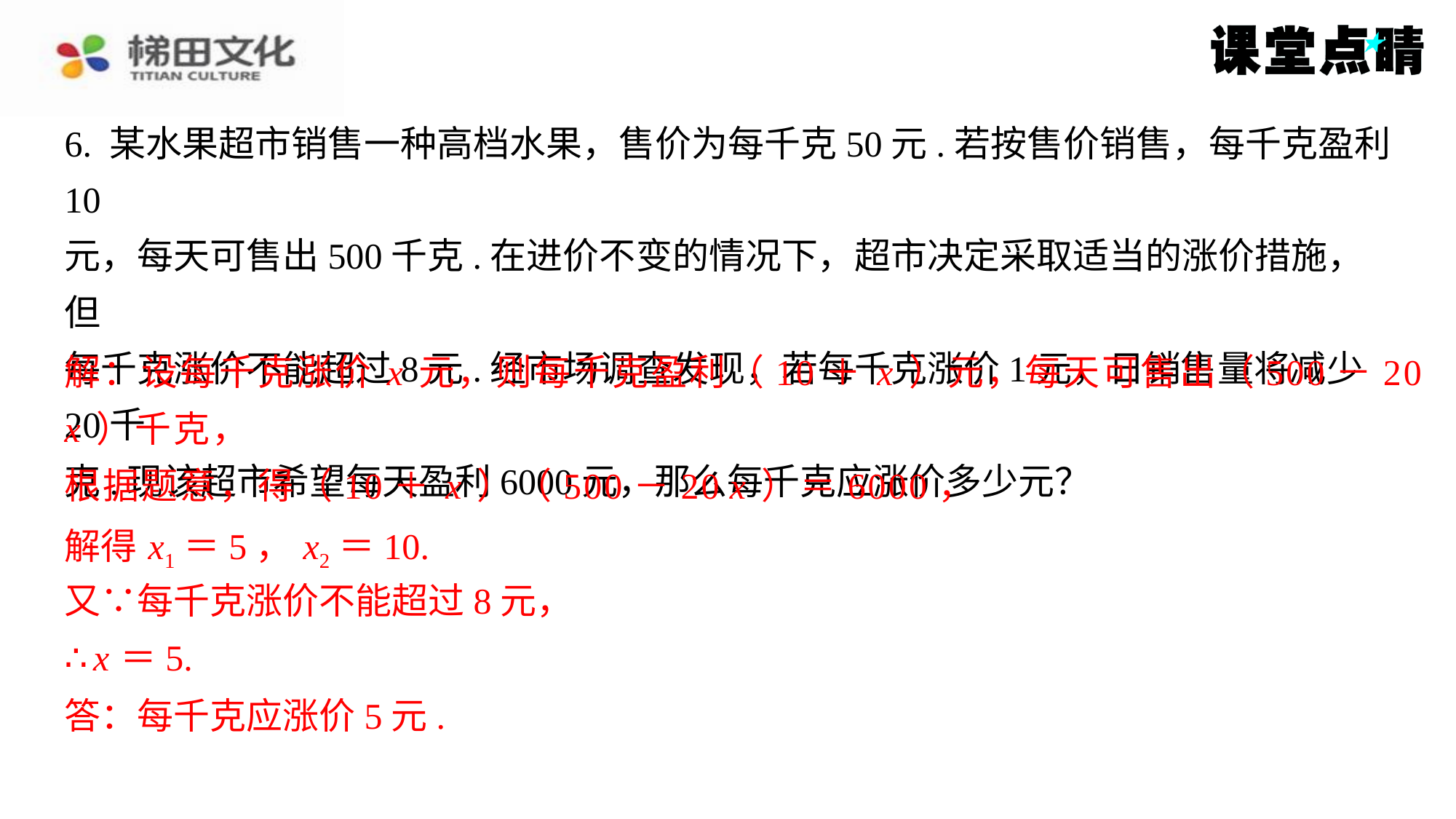

6. 某水果超市销售一种高档水果，售价为每千克50元.若按售价销售，每千克盈利10
元，每天可售出500千克.在进价不变的情况下，超市决定采取适当的涨价措施，但
每千克涨价不能超过8元.经市场调查发现，若每千克涨价1元，日销售量将减少20千
克.现该超市希望每天盈利6000元，那么每千克应涨价多少元？
解：设每千克涨价 x 元，则每千克盈利（10＋ x ）元，每天可售出（500－20
解：设每千克涨价 x 元，则每千克盈利（10＋ x ）元，每天可售出（500－20
x ）千克，
根据题意，得（10＋ x ）（500－20 x ）＝6000，
x ）千克，
根据题意，得（10＋ x ）（500－20 x ）＝6000，
解得 x1＝5， x2＝10.
解得 x1＝5， x2＝10.
又∵每千克涨价不能超过8元，
∴ x ＝5.
又∵每千克涨价不能超过8元，
∴ x ＝5.
答：每千克应涨价5元.
答：每千克应涨价5元.